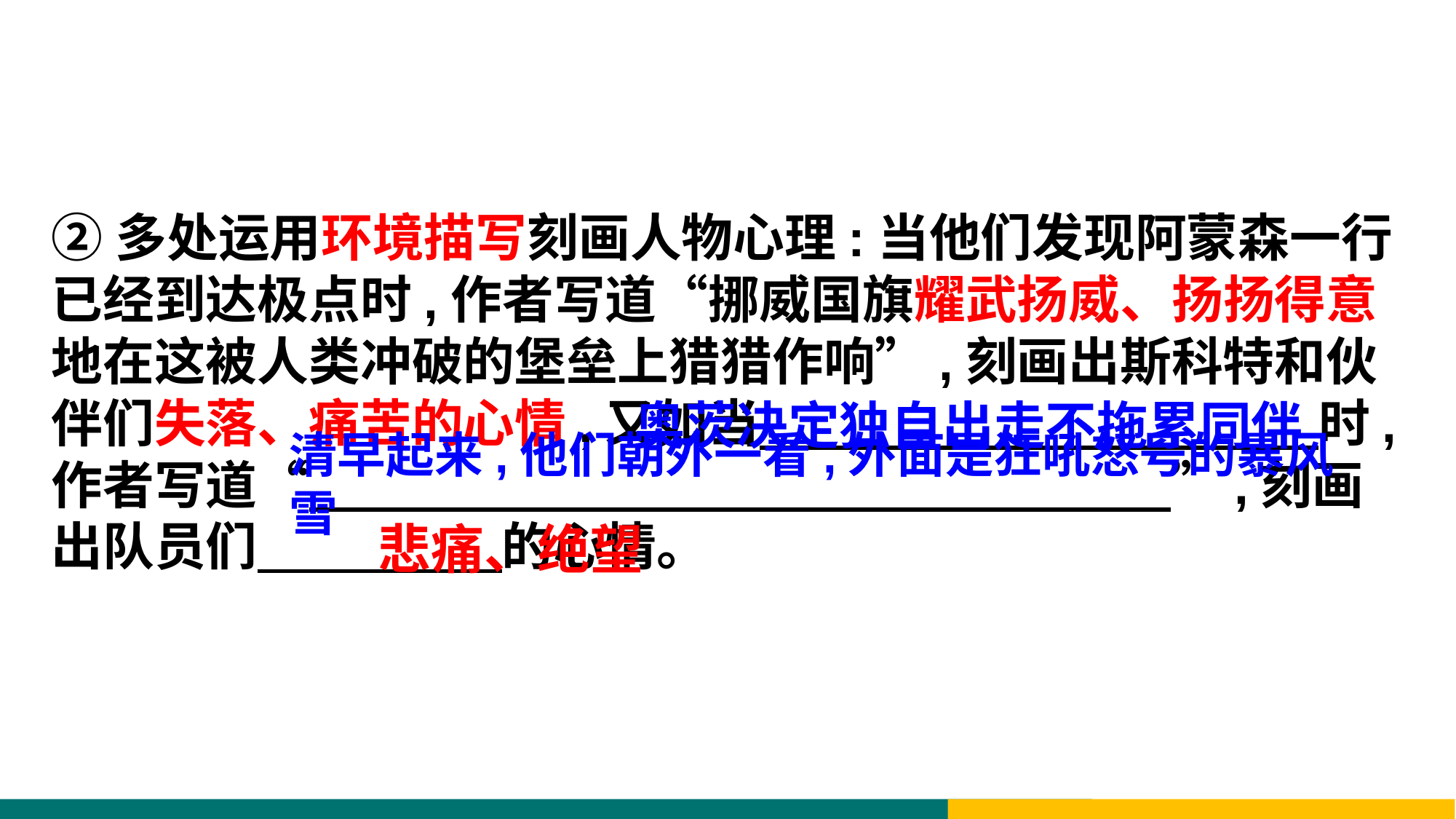

②多处运用环境描写刻画人物心理:当他们发现阿蒙森一行已经到达极点时,作者写道“挪威国旗耀武扬威、扬扬得意地在这被人类冲破的堡垒上猎猎作响”,刻画出斯科特和伙伴们失落、痛苦的心情,又如当                                                时,作者写道“                                                                          ”,刻画出队员们                     的心情。
奥茨决定独自出走不拖累同伴
清早起来,他们朝外一看,外面是狂吼怒号的暴风雪
悲痛、绝望